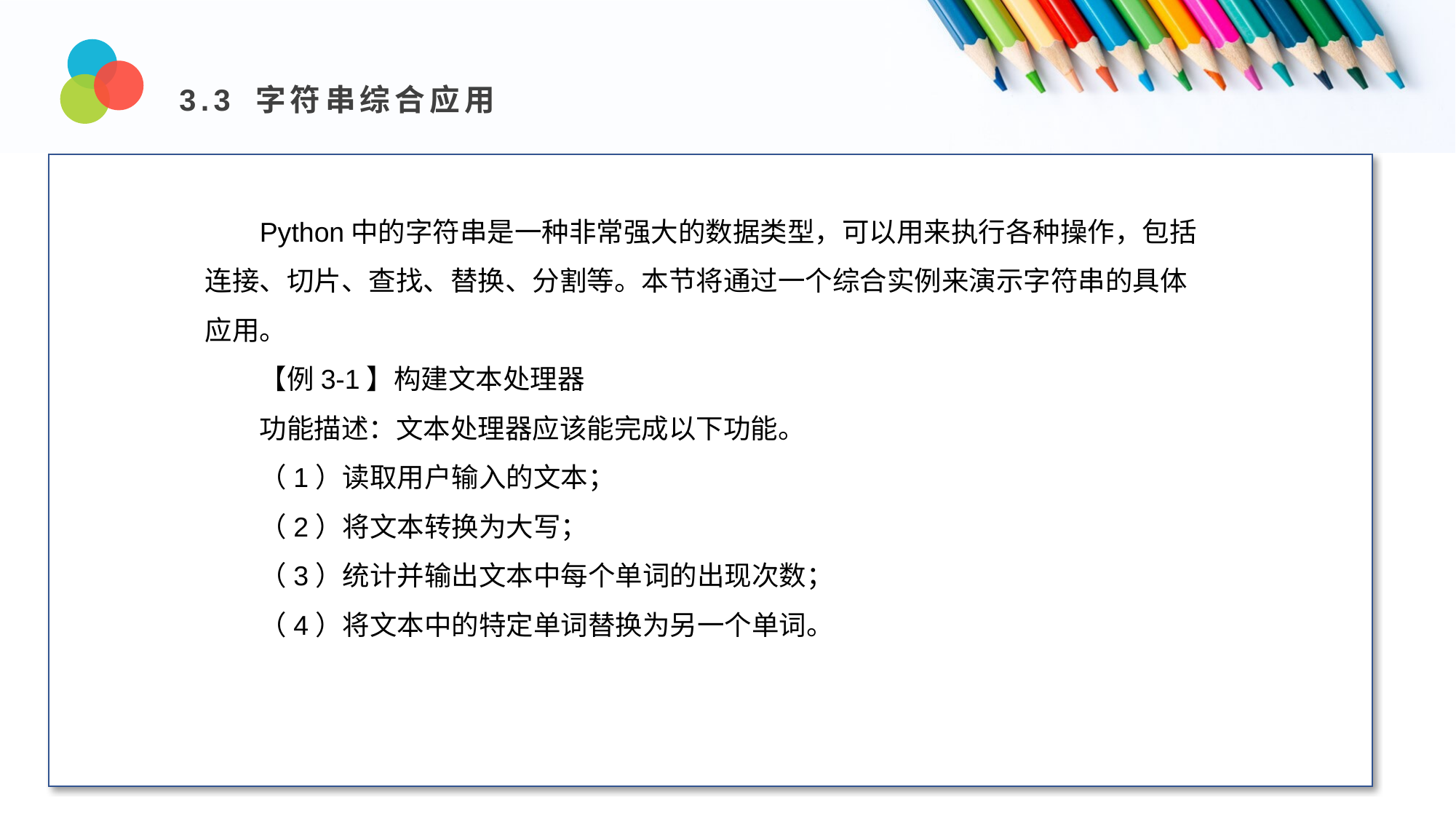

3.3 字符串综合应用
Design and Production
Python中的字符串是一种非常强大的数据类型，可以用来执行各种操作，包括连接、切片、查找、替换、分割等。本节将通过一个综合实例来演示字符串的具体应用。
【例3-1】构建文本处理器
功能描述：文本处理器应该能完成以下功能。
（1）读取用户输入的文本；
（2）将文本转换为大写；
（3）统计并输出文本中每个单词的出现次数；
（4）将文本中的特定单词替换为另一个单词。